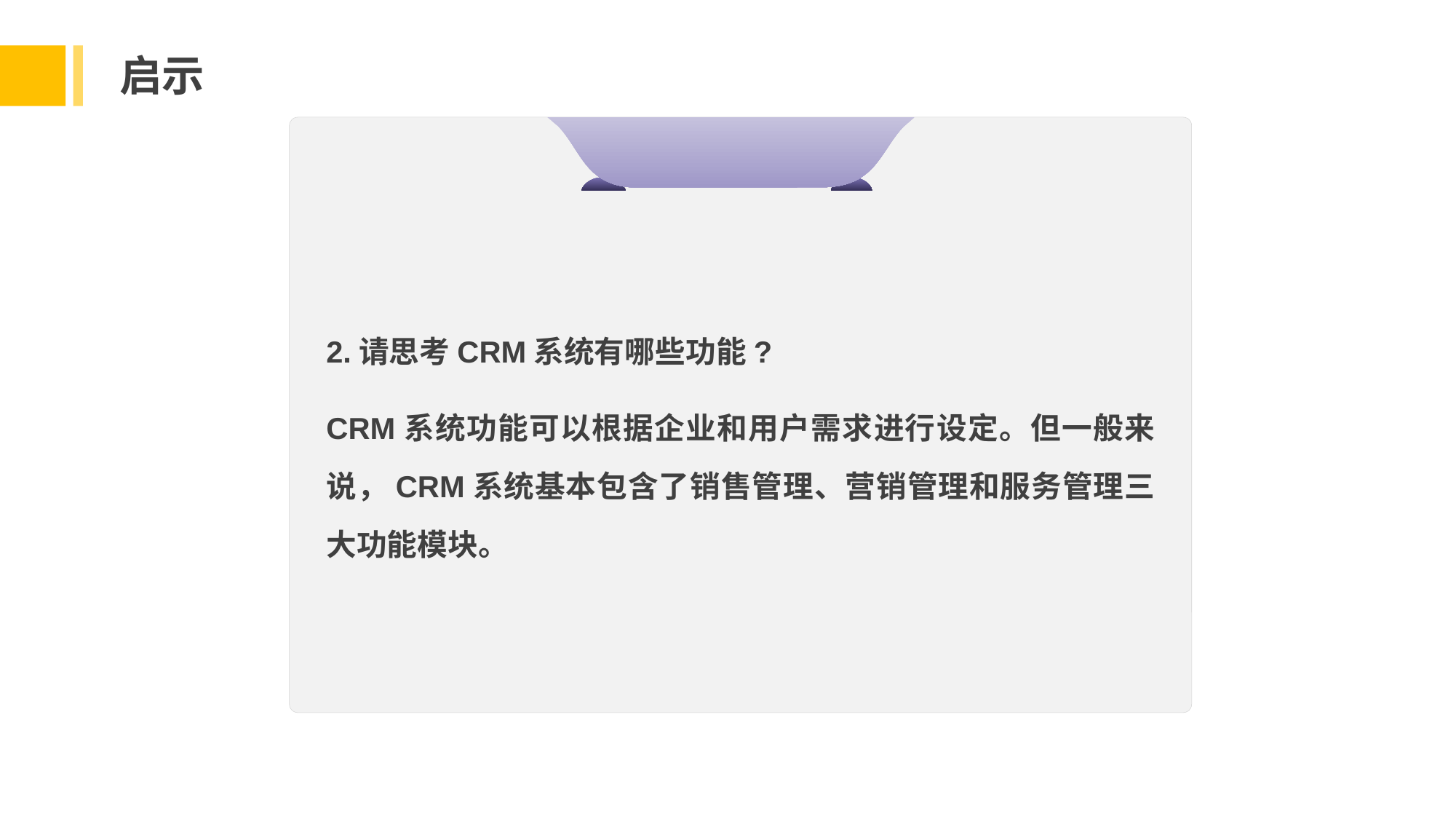

启示

2.请思考CRM系统有哪些功能?
CRM系统功能可以根据企业和用户需求进行设定。但一般来说，CRM系统基本包含了销售管理、营销管理和服务管理三大功能模块。